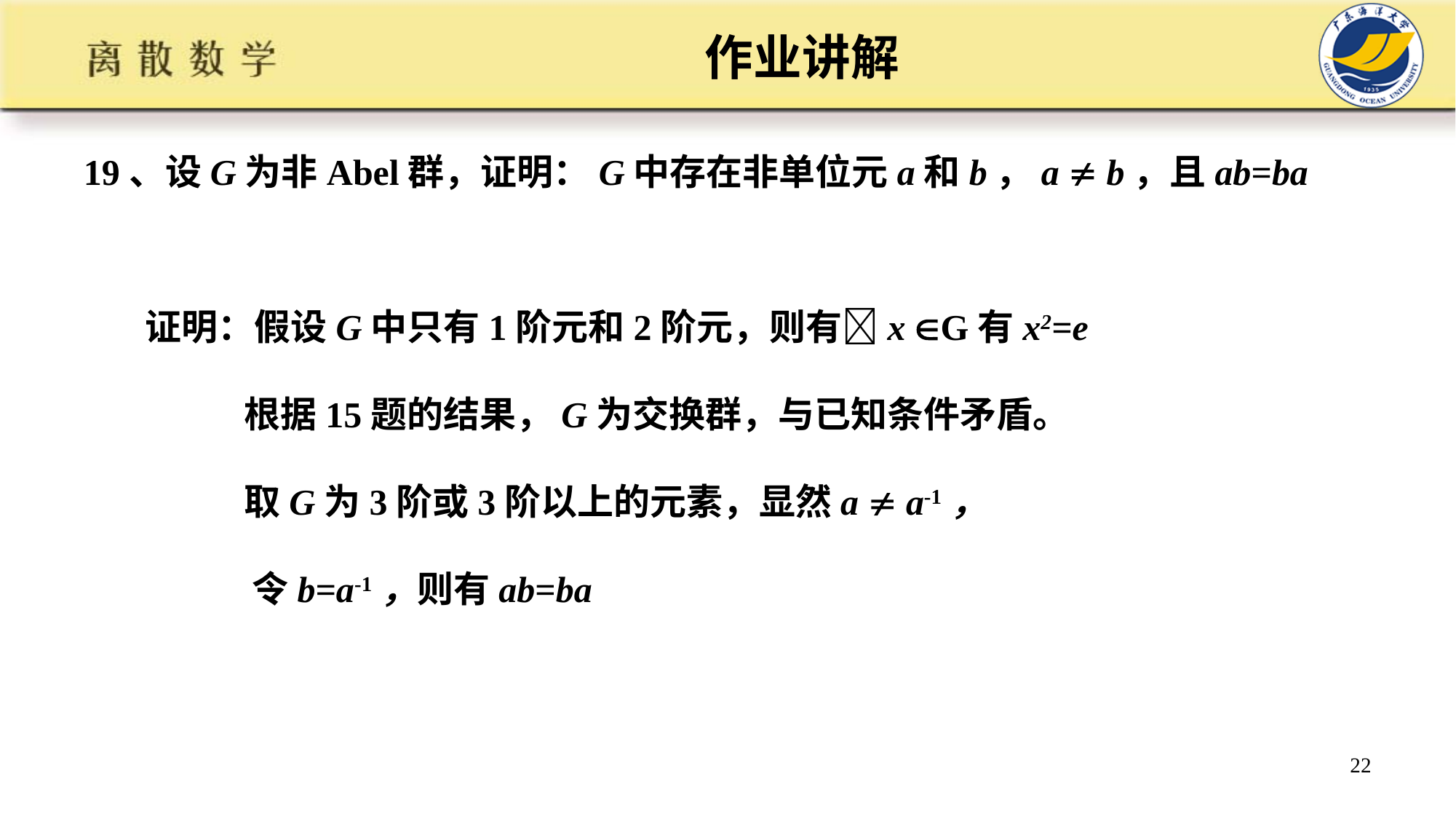

# 作业讲解
19、设G为非Abel群，证明：G中存在非单位元a和b，a ≠ b，且ab=ba
证明：假设G中只有1阶元和2阶元，则有∀x ∈G有x2=e
           根据15题的结果，G为交换群，与已知条件矛盾。
           取G为3阶或3阶以上的元素，显然a ≠ a-1，
            令b=a-1，则有ab=ba

22